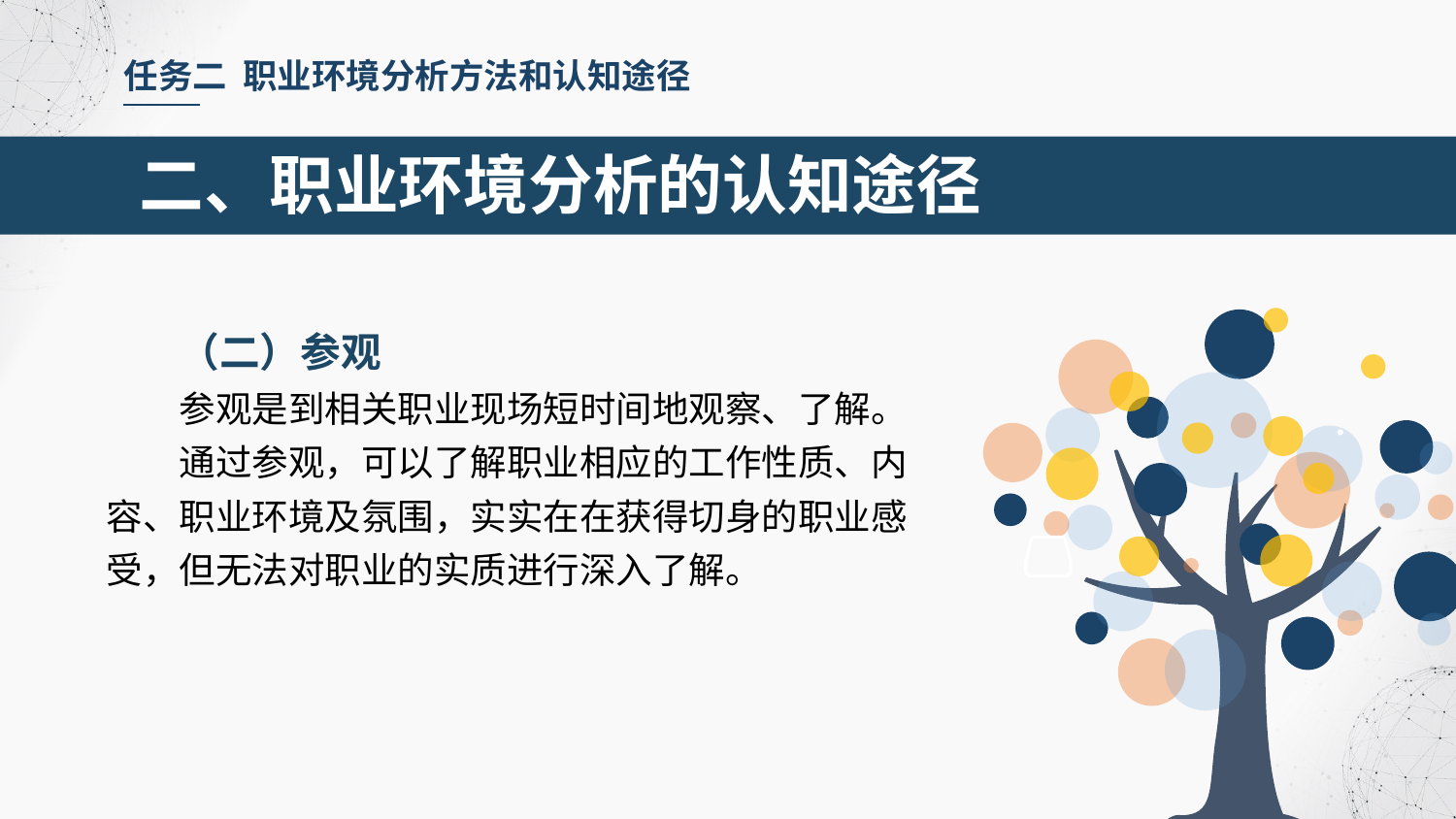

任务二  职业环境分析方法和认知途径

二、职业环境分析的认知途径

（二）参观
参观是到相关职业现场短时间地观察、了解。
通过参观，可以了解职业相应的工作性质、内容、职业环境及氛围，实实在在获得切身的职业感受，但无法对职业的实质进行深入了解。